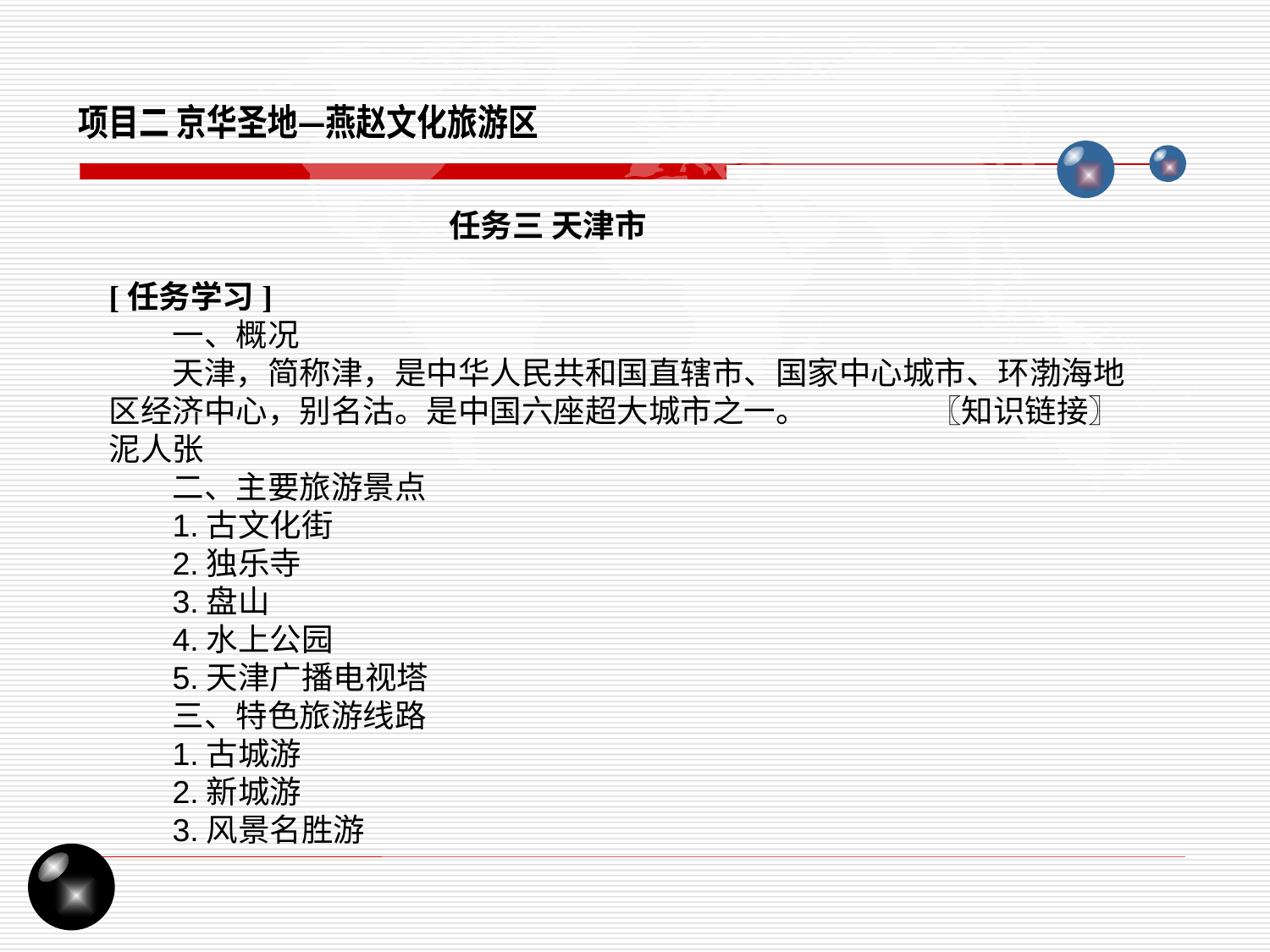

项目二 京华圣地—燕赵文化旅游区
任务三 天津市

[任务学习]
一、概况
天津，简称津，是中华人民共和国直辖市、国家中心城市、环渤海地区经济中心，别名沽。是中国六座超大城市之一。                 〖知识链接〗泥人张
二、主要旅游景点
1.古文化街
2.独乐寺
3.盘山
4.水上公园
5.天津广播电视塔
三、特色旅游线路
1.古城游
2.新城游
3.风景名胜游